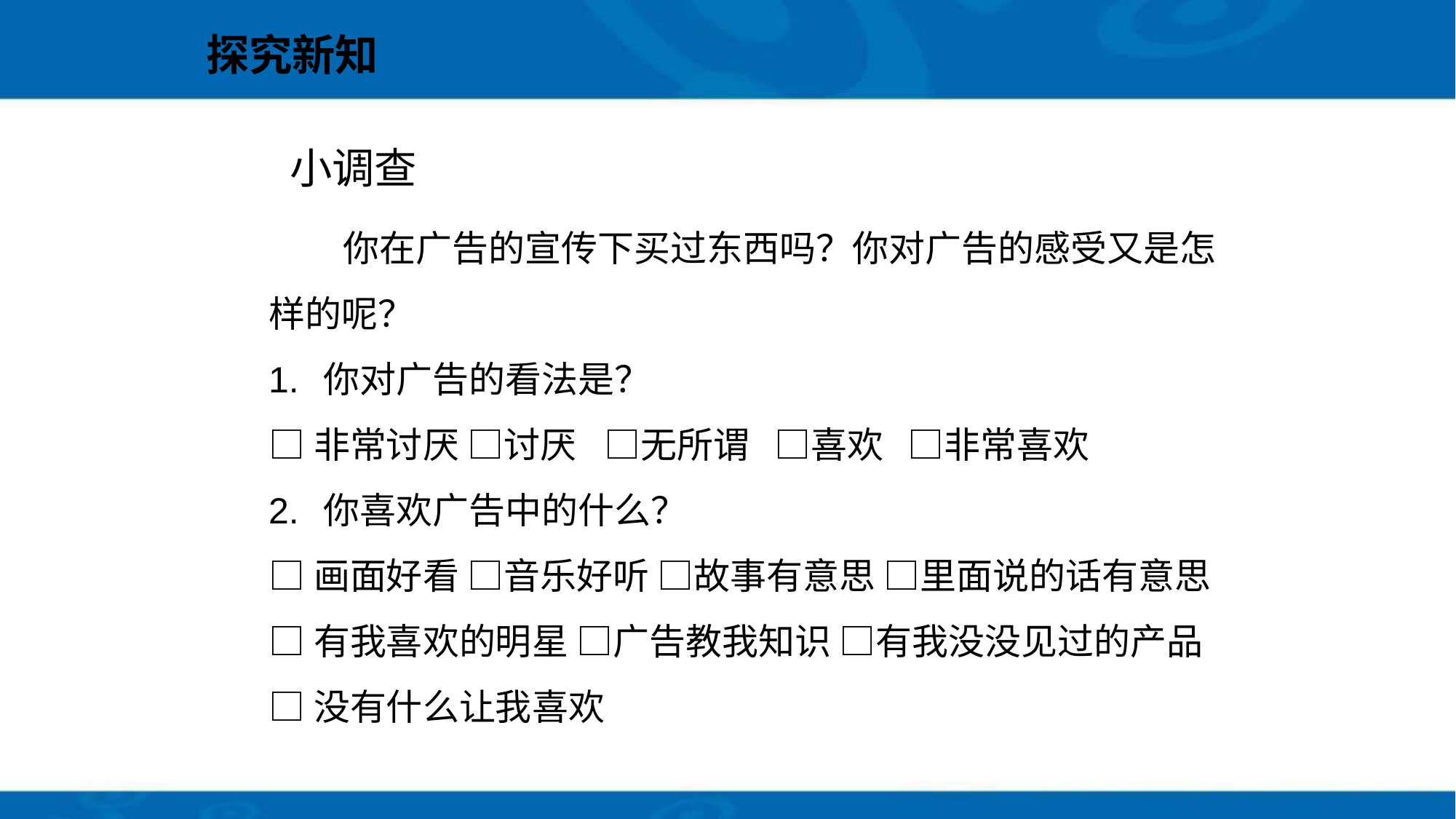

# 探究新知
小调查
你在广告的宣传下买过东西吗？你对广告的感受又是怎样的呢？
你对广告的看法是？
□非常讨厌 □讨厌	 □无所谓   □喜欢   □非常喜欢
你喜欢广告中的什么？
□画面好看 □音乐好听 □故事有意思 □里面说的话有意思
□有我喜欢的明星 □广告教我知识 □有我没没见过的产品
□没有什么让我喜欢